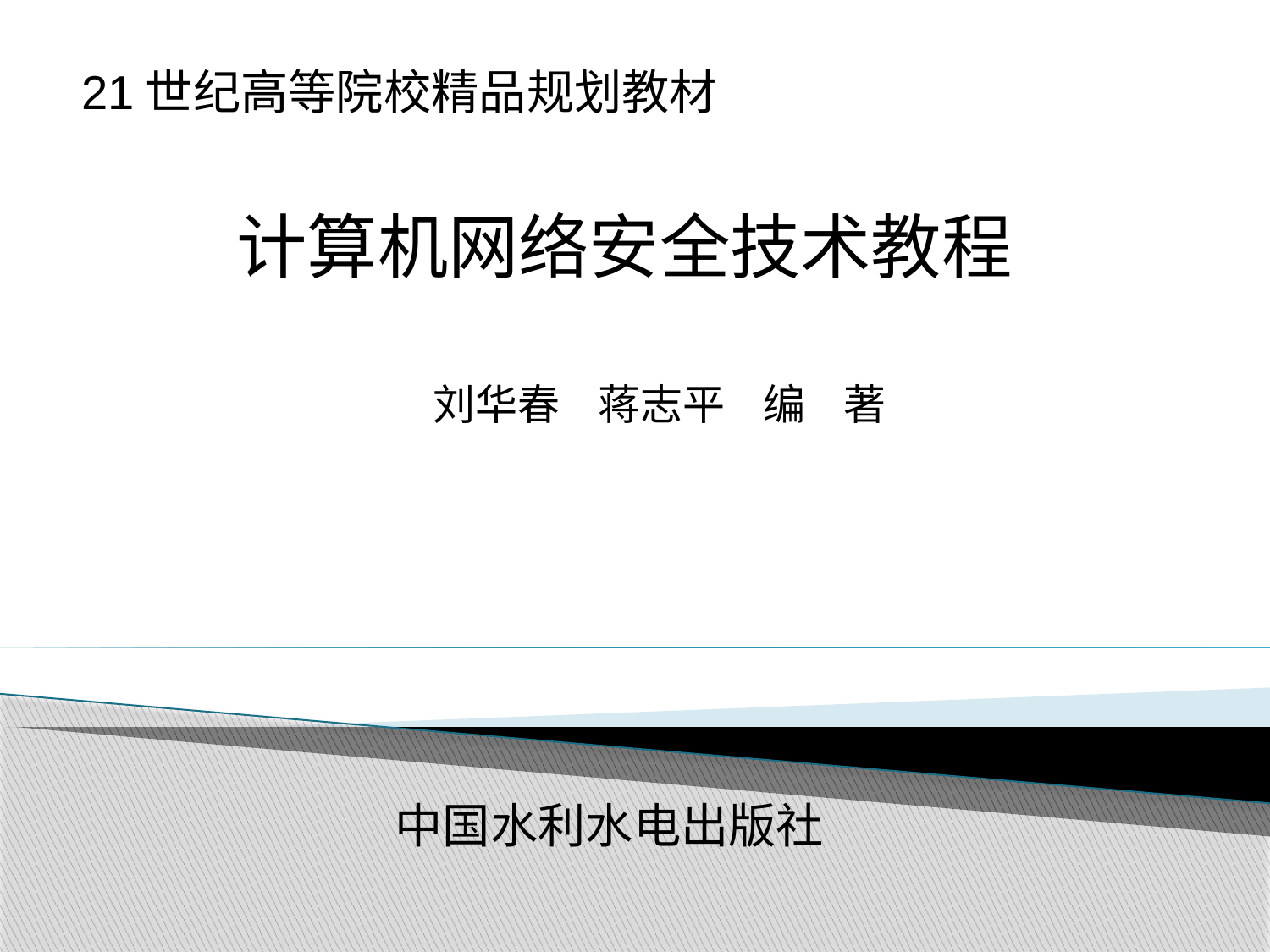

21世纪高等院校精品规划教材

计算机网络安全技术教程
刘华春    蒋志平    编    著

中国水利水电出版社